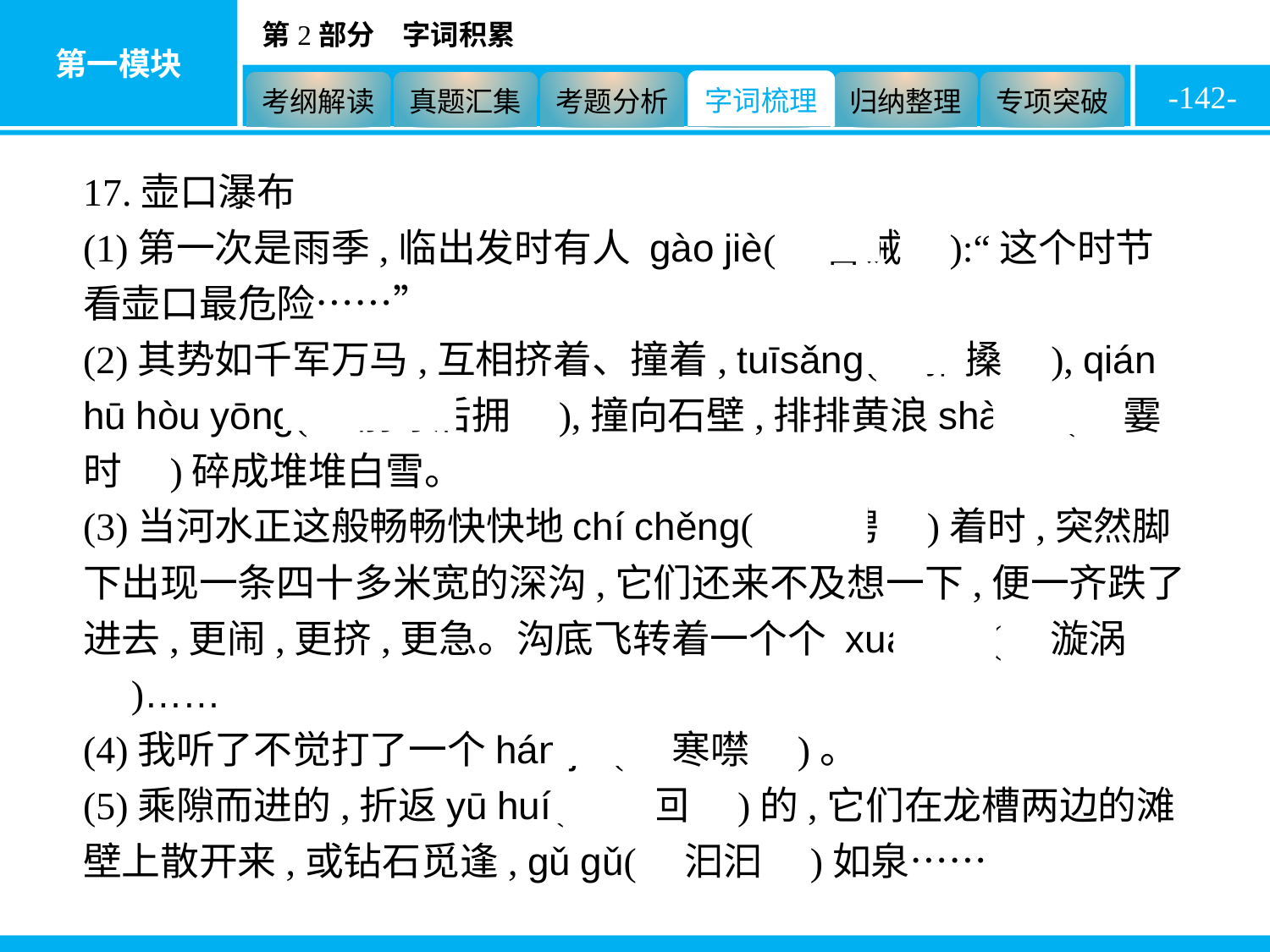

-142-
17.壶口瀑布
(1)第一次是雨季,临出发时有人 gào jiè(　告诫　):“这个时节看壶口最危险……”
(2)其势如千军万马,互相挤着、撞着, tuīsǎng(　推搡　), qián hū hòu yōng(　前呼后拥　),撞向石壁,排排黄浪shà shí(　霎时　)碎成堆堆白雪。
(3)当河水正这般畅畅快快地chí chěng(　驰骋　)着时,突然脚下出现一条四十多米宽的深沟,它们还来不及想一下,便一齐跌了进去,更闹,更挤,更急。沟底飞转着一个个 xuán wō(　漩涡　)……
(4)我听了不觉打了一个hán jìn(　寒噤　)。
(5)乘隙而进的,折返yū huí(　迂回　)的,它们在龙槽两边的滩壁上散开来,或钻石觅逢, gǔ gǔ(　汩汩　)如泉……